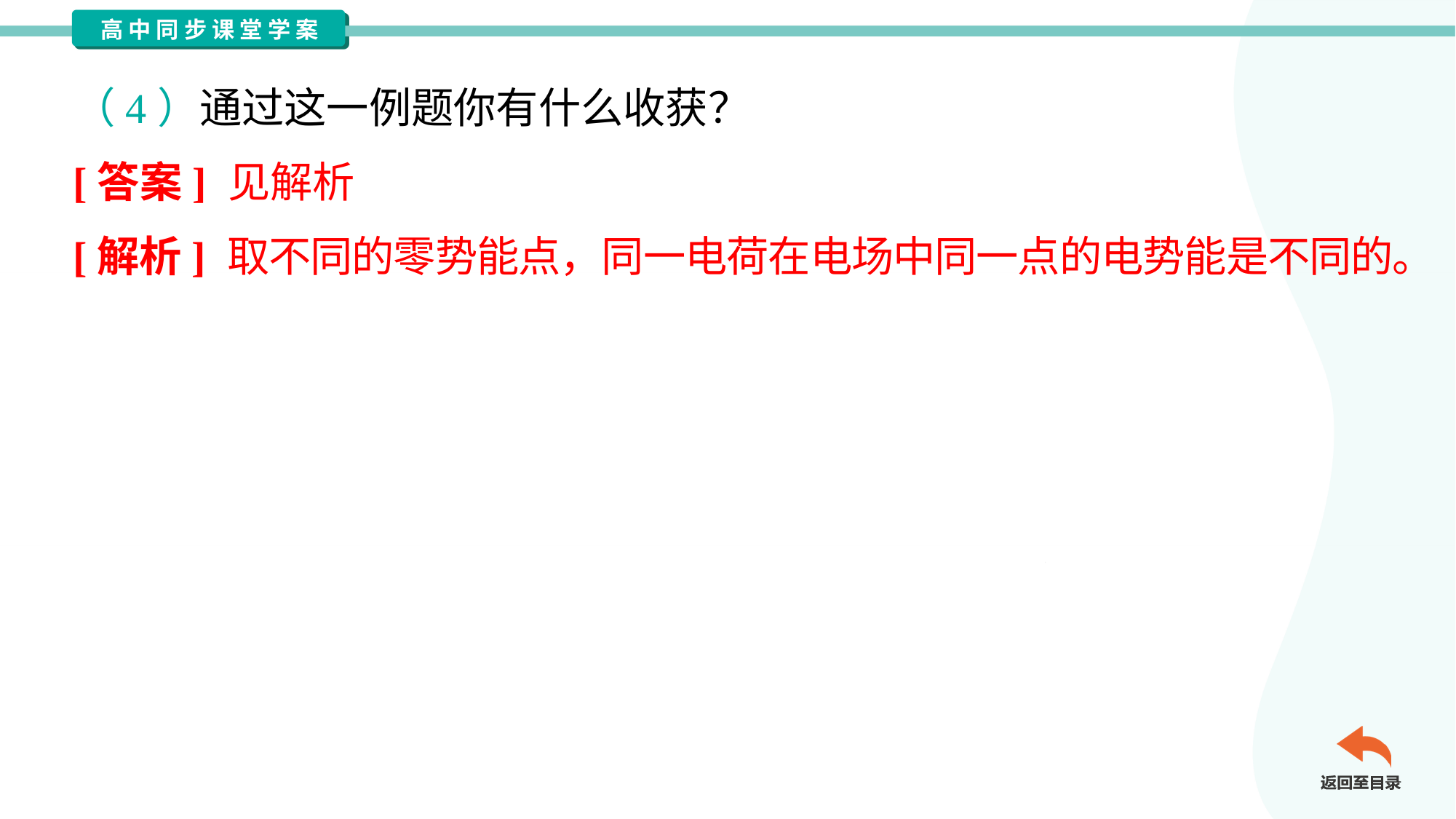

（4）通过这一例题你有什么收获？
[答案] 见解析
[解析] 取不同的零势能点，同一电荷在电场中同一点的电势能是不同的。